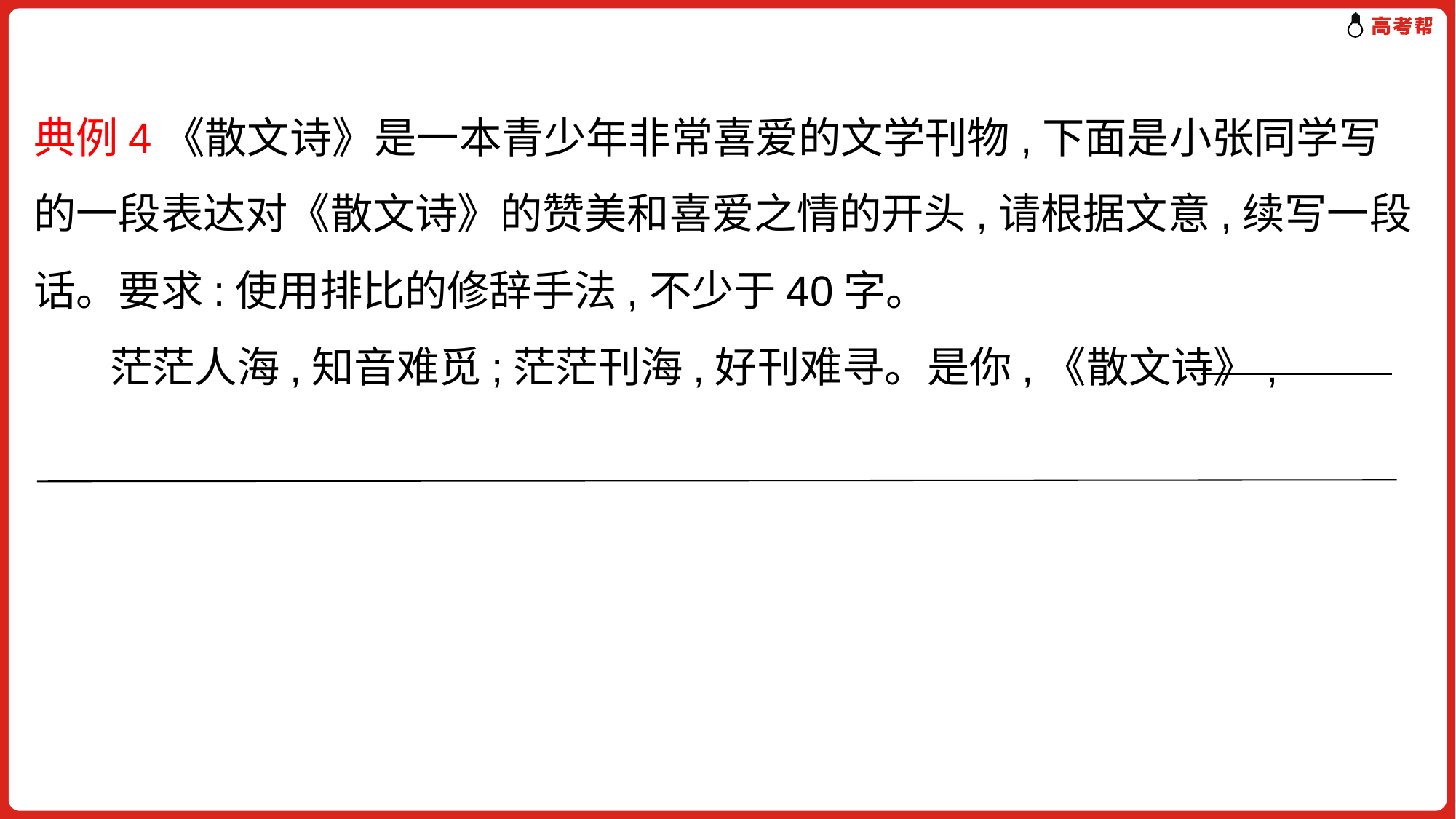

典例4《散文诗》是一本青少年非常喜爱的文学刊物,下面是小张同学写的一段表达对《散文诗》的赞美和喜爱之情的开头,请根据文意,续写一段话。要求:使用排比的修辞手法,不少于40字。
       茫茫人海,知音难觅;茫茫刊海,好刊难寻。是你,《散文诗》,